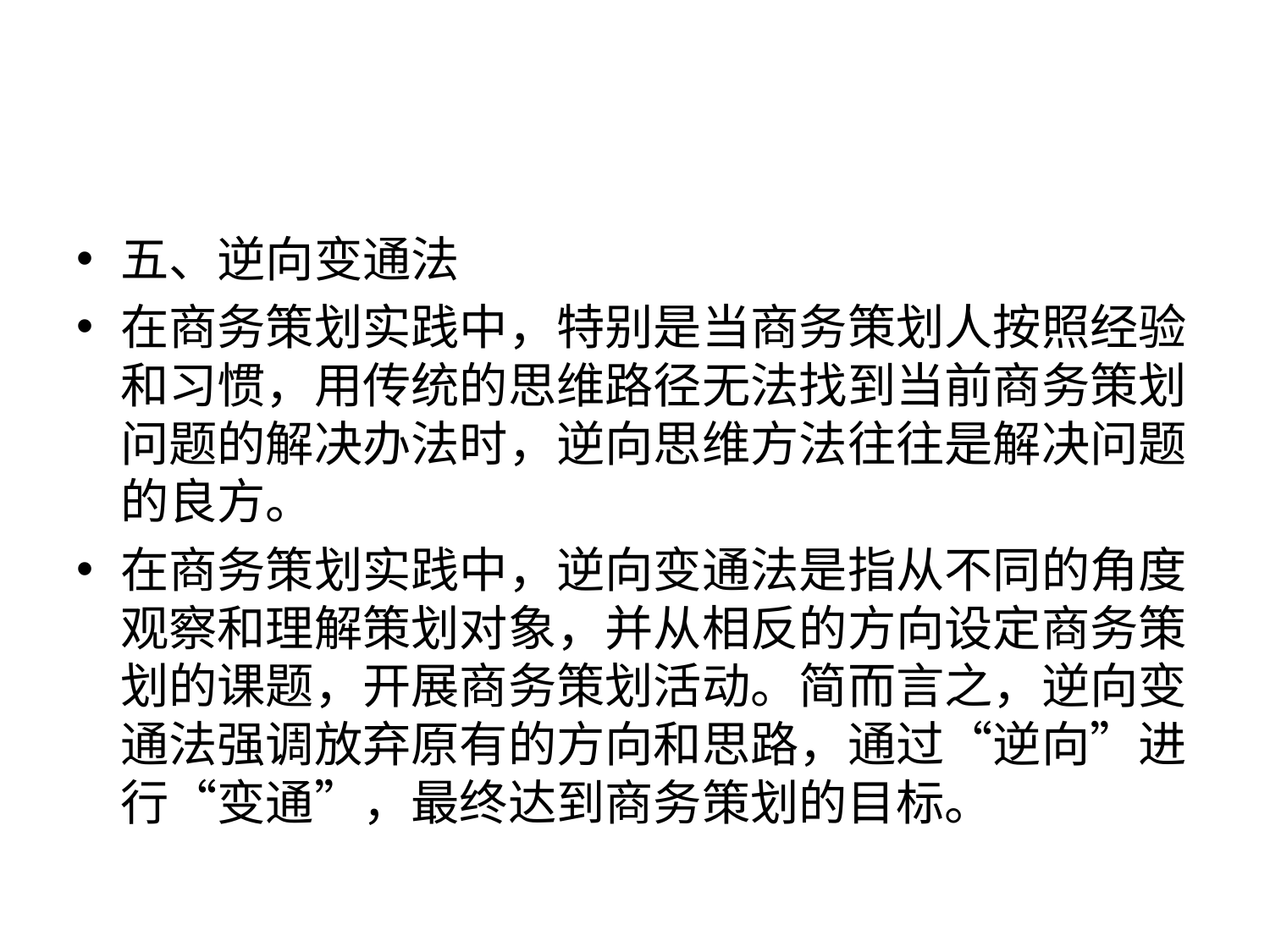

#
五、逆向变通法
在商务策划实践中，特别是当商务策划人按照经验和习惯，用传统的思维路径无法找到当前商务策划问题的解决办法时，逆向思维方法往往是解决问题的良方。
在商务策划实践中，逆向变通法是指从不同的角度观察和理解策划对象，并从相反的方向设定商务策划的课题，开展商务策划活动。简而言之，逆向变通法强调放弃原有的方向和思路，通过“逆向”进行“变通”，最终达到商务策划的目标。